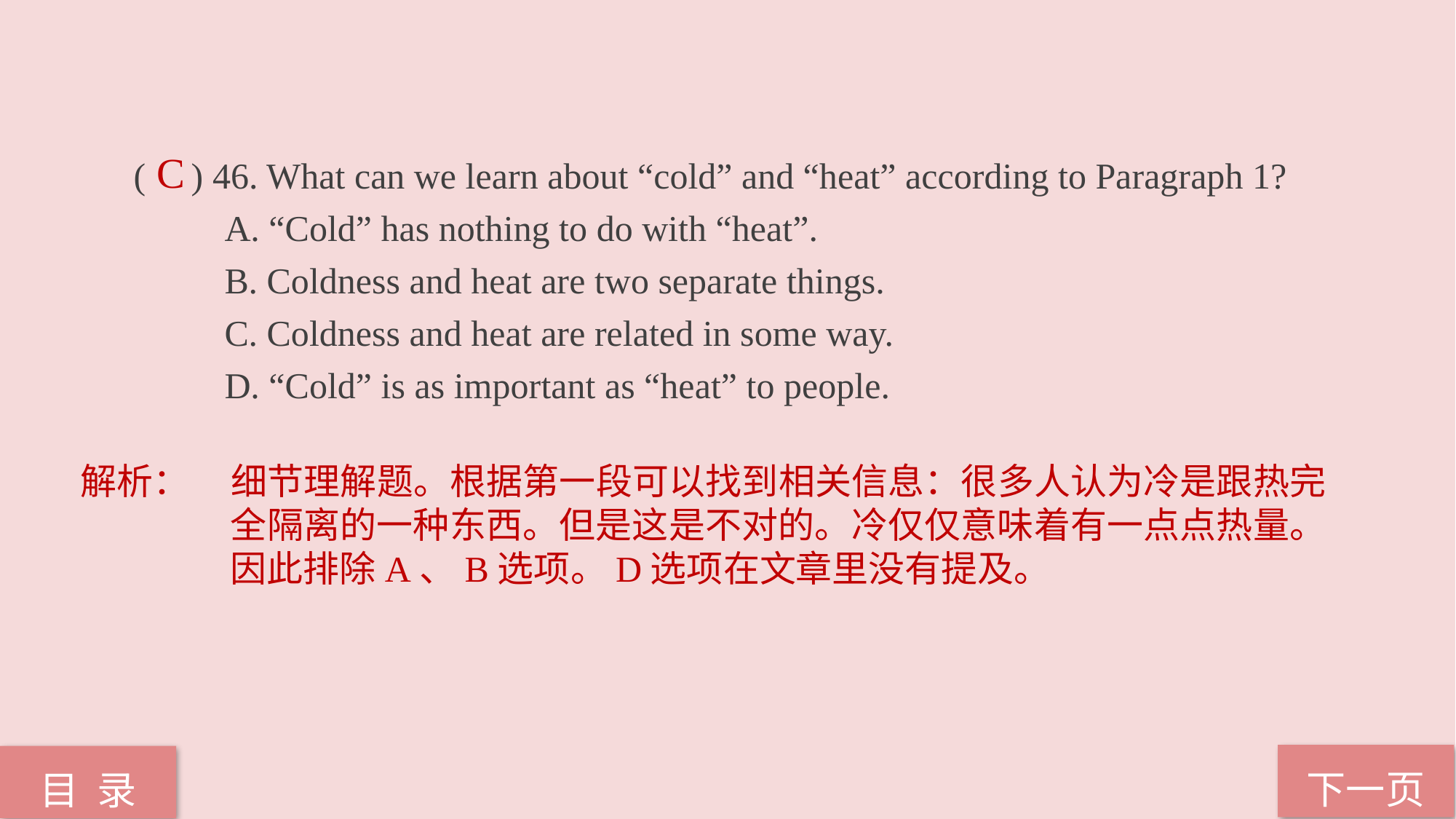

(     ) 46. What can we learn about “cold” and “heat” according to Paragraph 1?
          A. “Cold” has nothing to do with “heat”.
          B. Coldness and heat are two separate things.
          C. Coldness and heat are related in some way.
          D. “Cold” is as important as “heat” to people.
C
解析：	细节理解题。根据第一段可以找到相关信息：很多人认为冷是跟热完全隔离的一种东西。但是这是不对的。冷仅仅意味着有一点点热量。因此排除A、B选项。D选项在文章里没有提及。